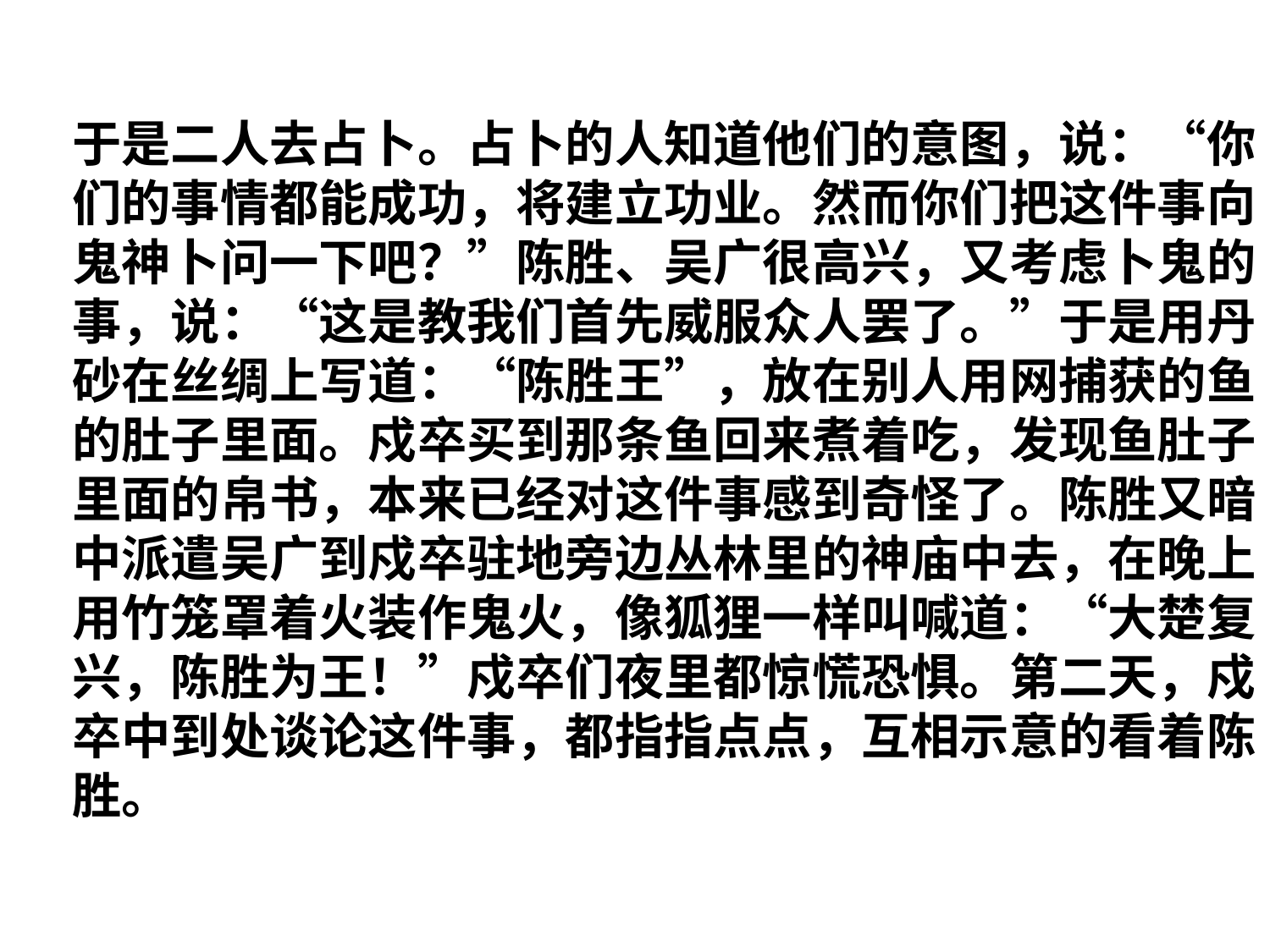

于是二人去占卜。占卜的人知道他们的意图，说：“你们的事情都能成功，将建立功业。然而你们把这件事向鬼神卜问一下吧？”陈胜、吴广很高兴，又考虑卜鬼的事，说：“这是教我们首先威服众人罢了。”于是用丹砂在丝绸上写道：“陈胜王”，放在别人用网捕获的鱼的肚子里面。戍卒买到那条鱼回来煮着吃，发现鱼肚子里面的帛书，本来已经对这件事感到奇怪了。陈胜又暗中派遣吴广到戍卒驻地旁边丛林里的神庙中去，在晚上用竹笼罩着火装作鬼火，像狐狸一样叫喊道：“大楚复兴，陈胜为王！”戍卒们夜里都惊慌恐惧。第二天，戍卒中到处谈论这件事，都指指点点，互相示意的看着陈胜。